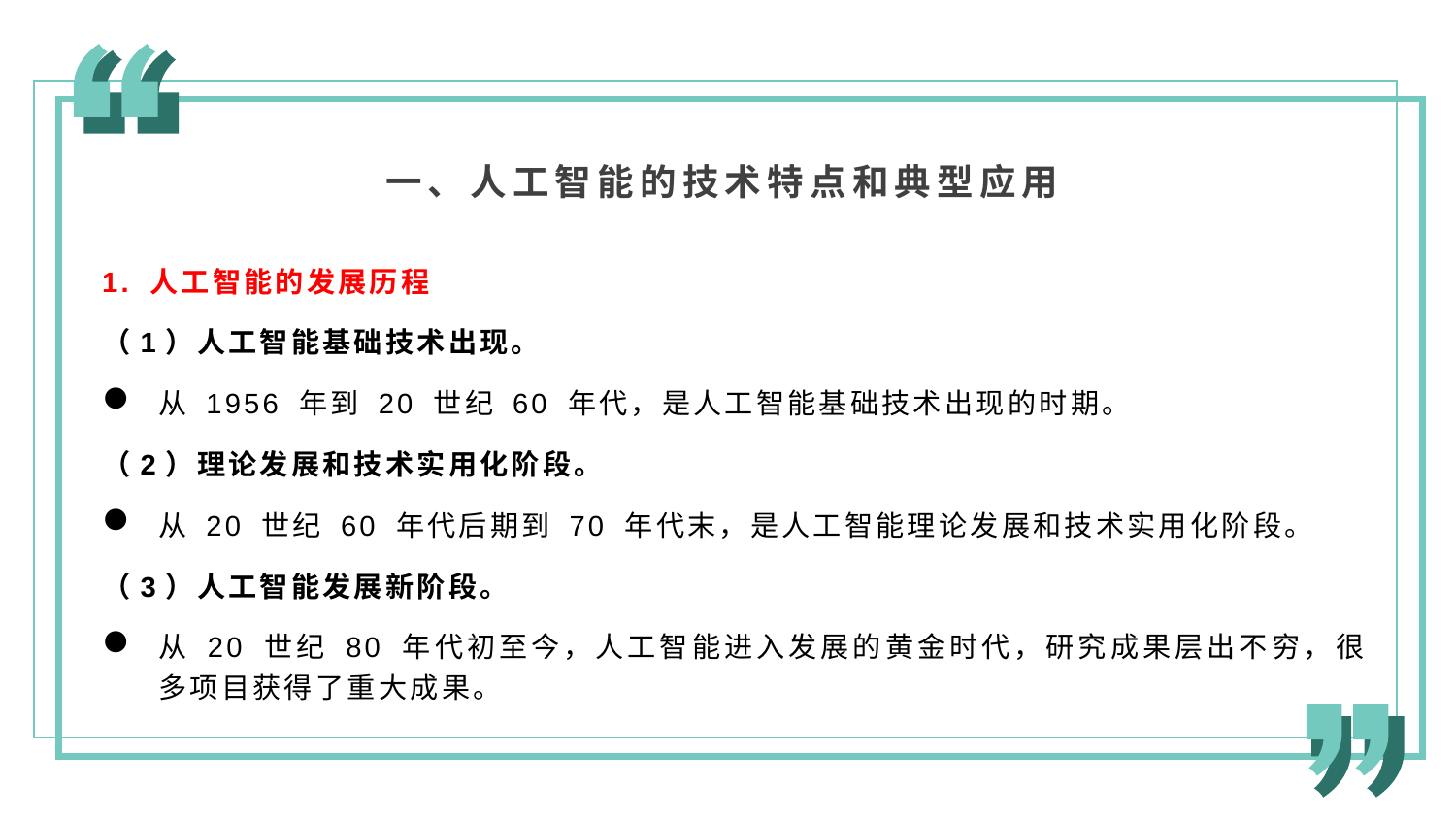

一、人工智能的技术特点和典型应用
1. 人工智能的发展历程
（1）人工智能基础技术出现。
从 1956 年到 20 世纪 60 年代，是人工智能基础技术出现的时期。
（2）理论发展和技术实用化阶段。
从 20 世纪 60 年代后期到 70 年代末，是人工智能理论发展和技术实用化阶段。
（3）人工智能发展新阶段。
从 20 世纪 80 年代初至今，人工智能进入发展的黄金时代，研究成果层出不穷，很多项目获得了重大成果。